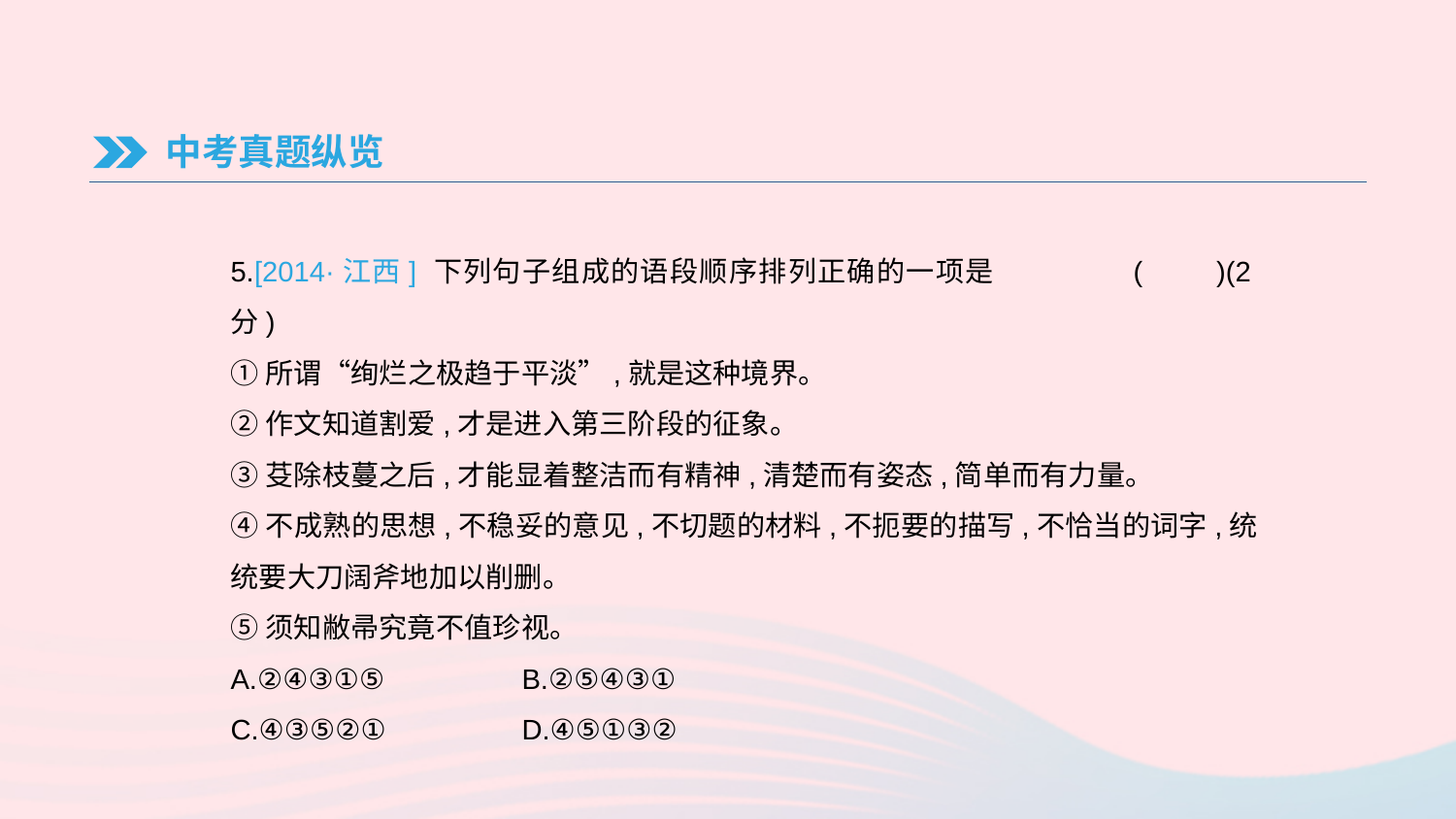

中考真题纵览

5.[2014·江西] 下列句子组成的语段顺序排列正确的一项是	(　　)(2分)
①所谓“绚烂之极趋于平淡”,就是这种境界。
②作文知道割爱,才是进入第三阶段的征象。
③芟除枝蔓之后,才能显着整洁而有精神,清楚而有姿态,简单而有力量。
④不成熟的思想,不稳妥的意见,不切题的材料,不扼要的描写,不恰当的词字,统统要大刀阔斧地加以削删。
⑤须知敝帚究竟不值珍视。
A.②④③①⑤	B.②⑤④③①
C.④③⑤②①	D.④⑤①③②